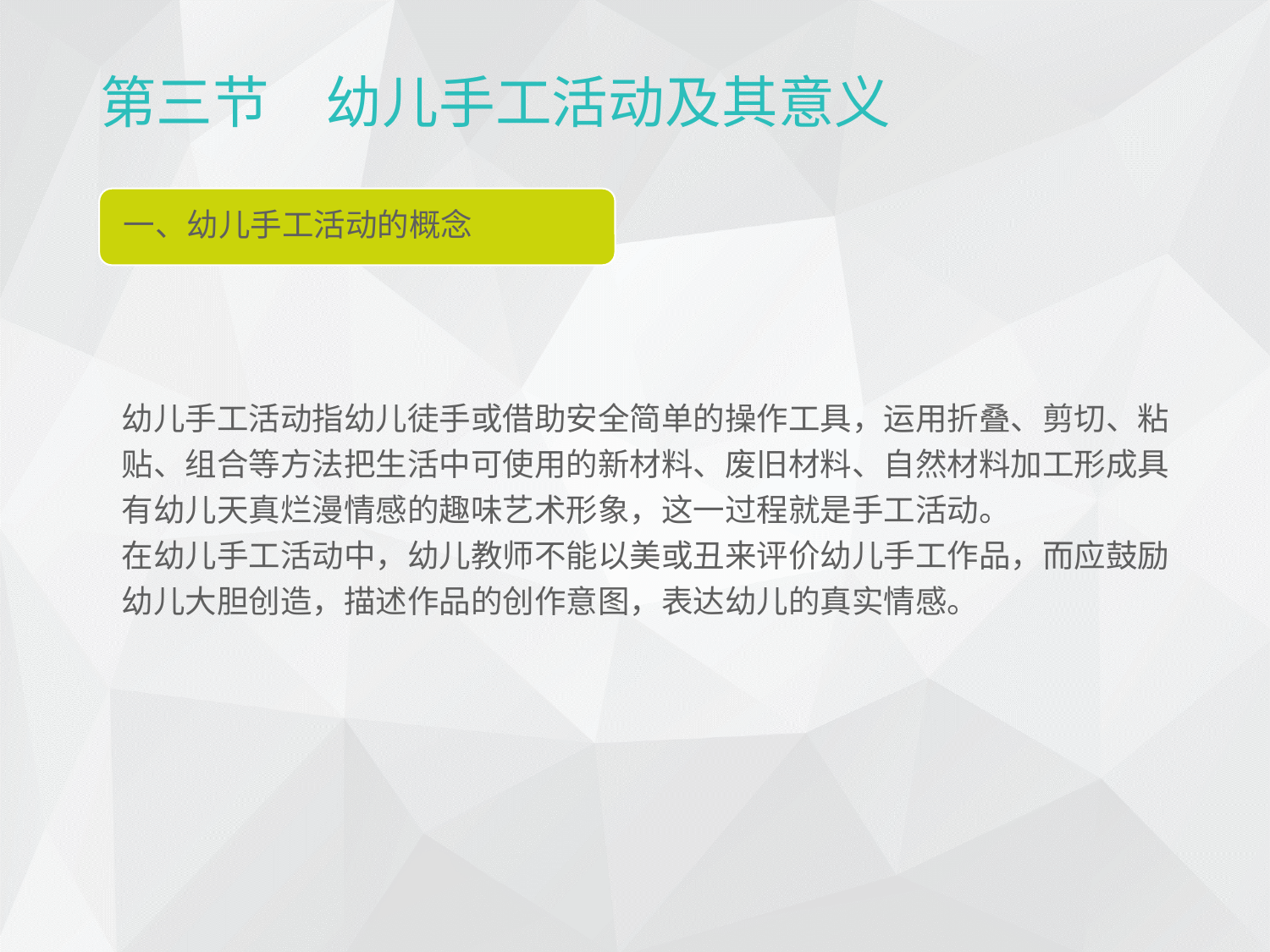

# 第三节 幼儿手工活动及其意义

一、幼儿手工活动的概念
幼儿手工活动指幼儿徒手或借助安全简单的操作工具，运用折叠、剪切、粘贴、组合等方法把生活中可使用的新材料、废旧材料、自然材料加工形成具有幼儿天真烂漫情感的趣味艺术形象，这一过程就是手工活动。
在幼儿手工活动中，幼儿教师不能以美或丑来评价幼儿手工作品，而应鼓励幼儿大胆创造，描述作品的创作意图，表达幼儿的真实情感。